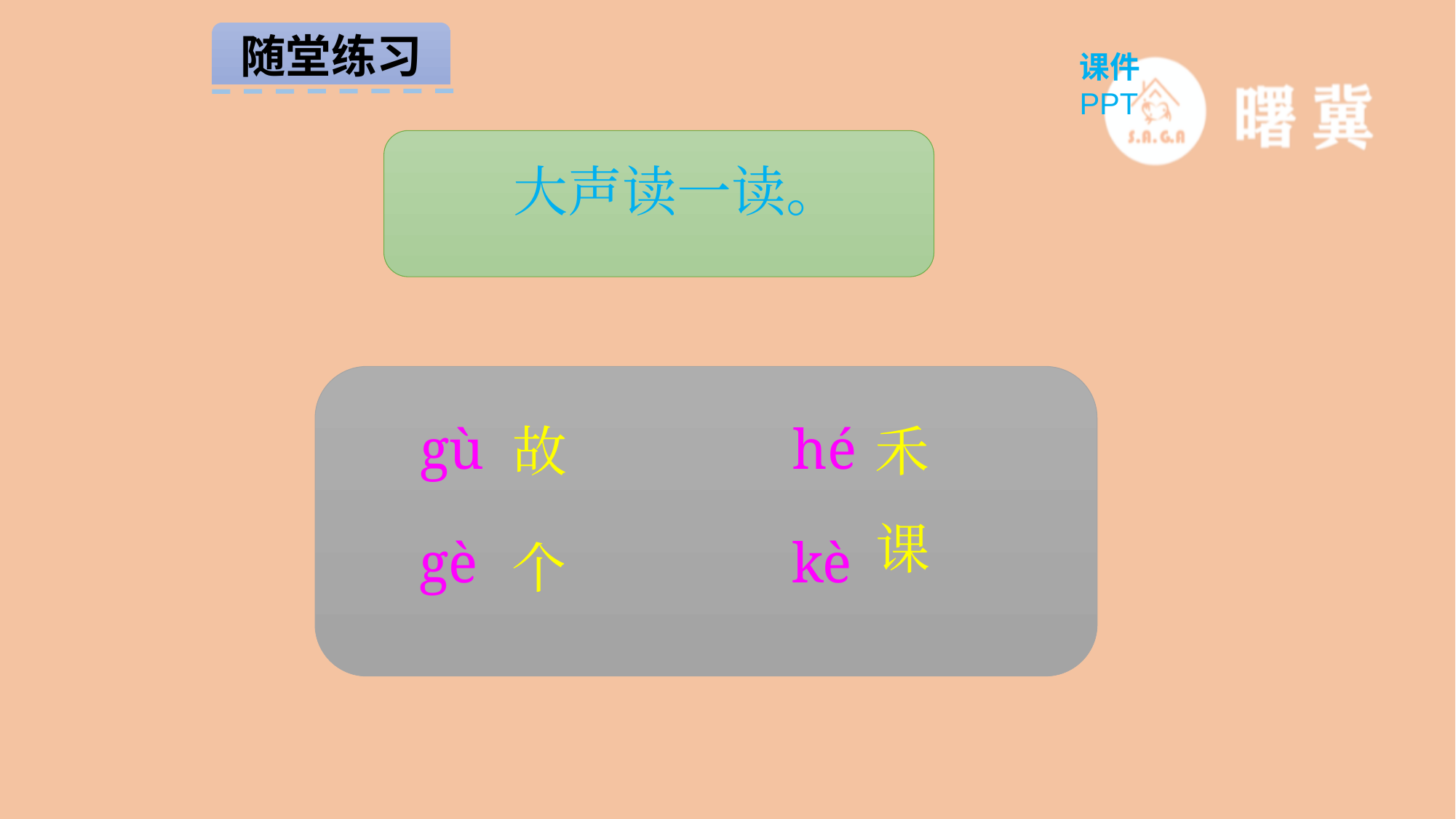

随堂练习
课件PPT

大声读一读。

gù
hé
故
禾
课
gè
kè
个